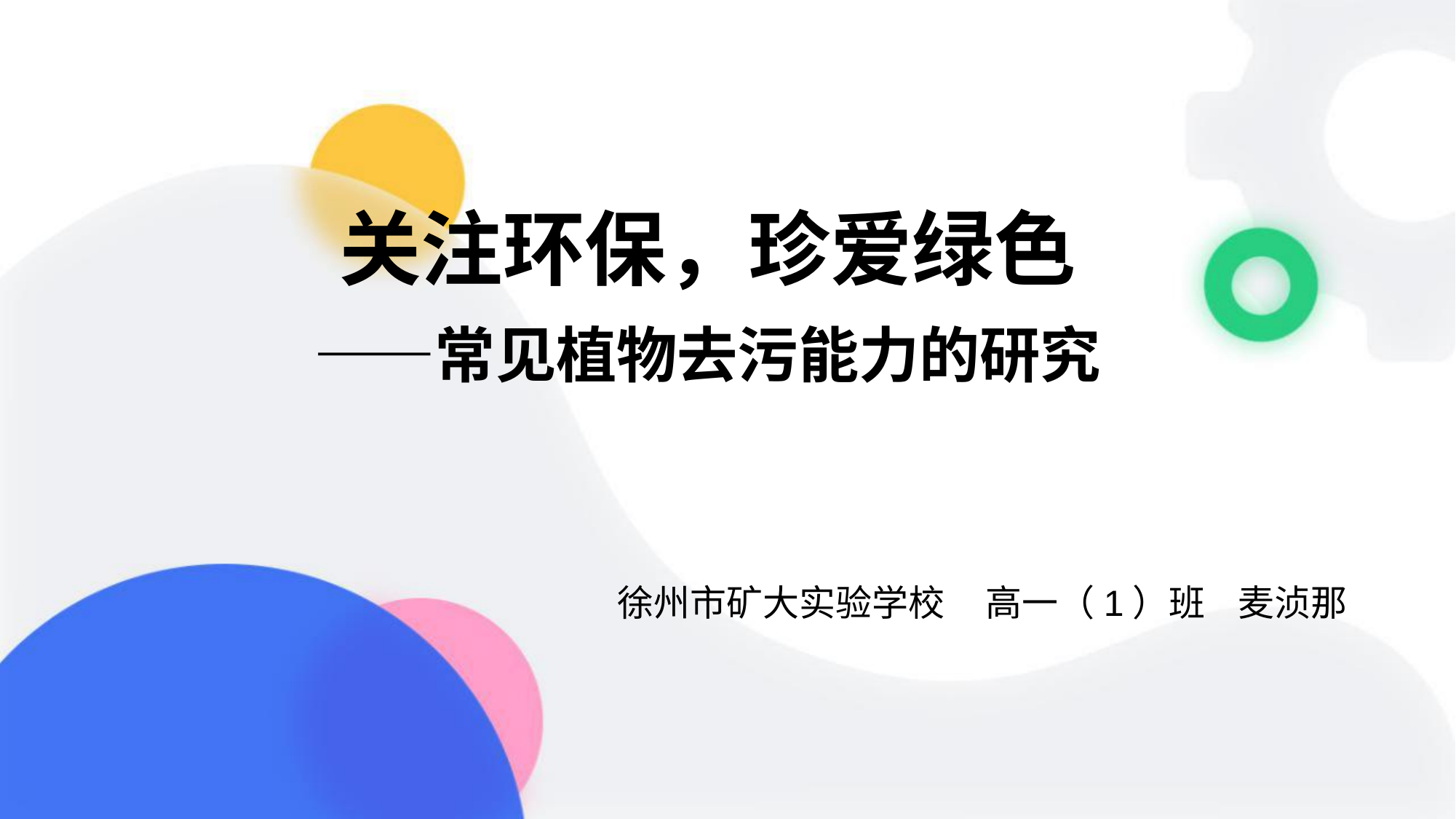

关注环保，珍爱绿色
——常见植物去污能力的研究
 徐州市矿大实验学校     高一（1）班    麦浈那